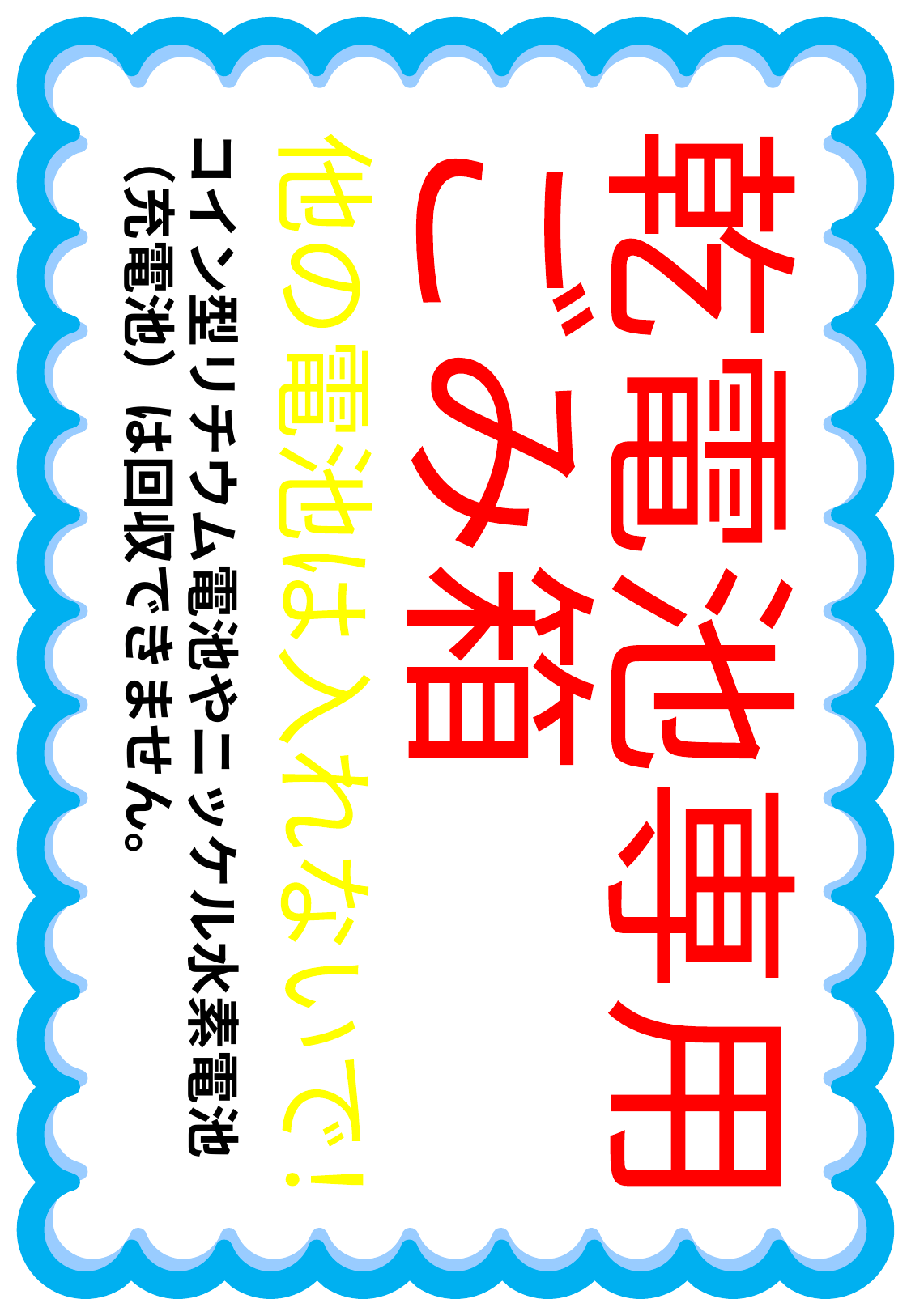

コイン型リチウム電池やニッケル水素電池（充電池）は回収できません。

乾電池専用
ごみ箱
他の電池は入れないで！